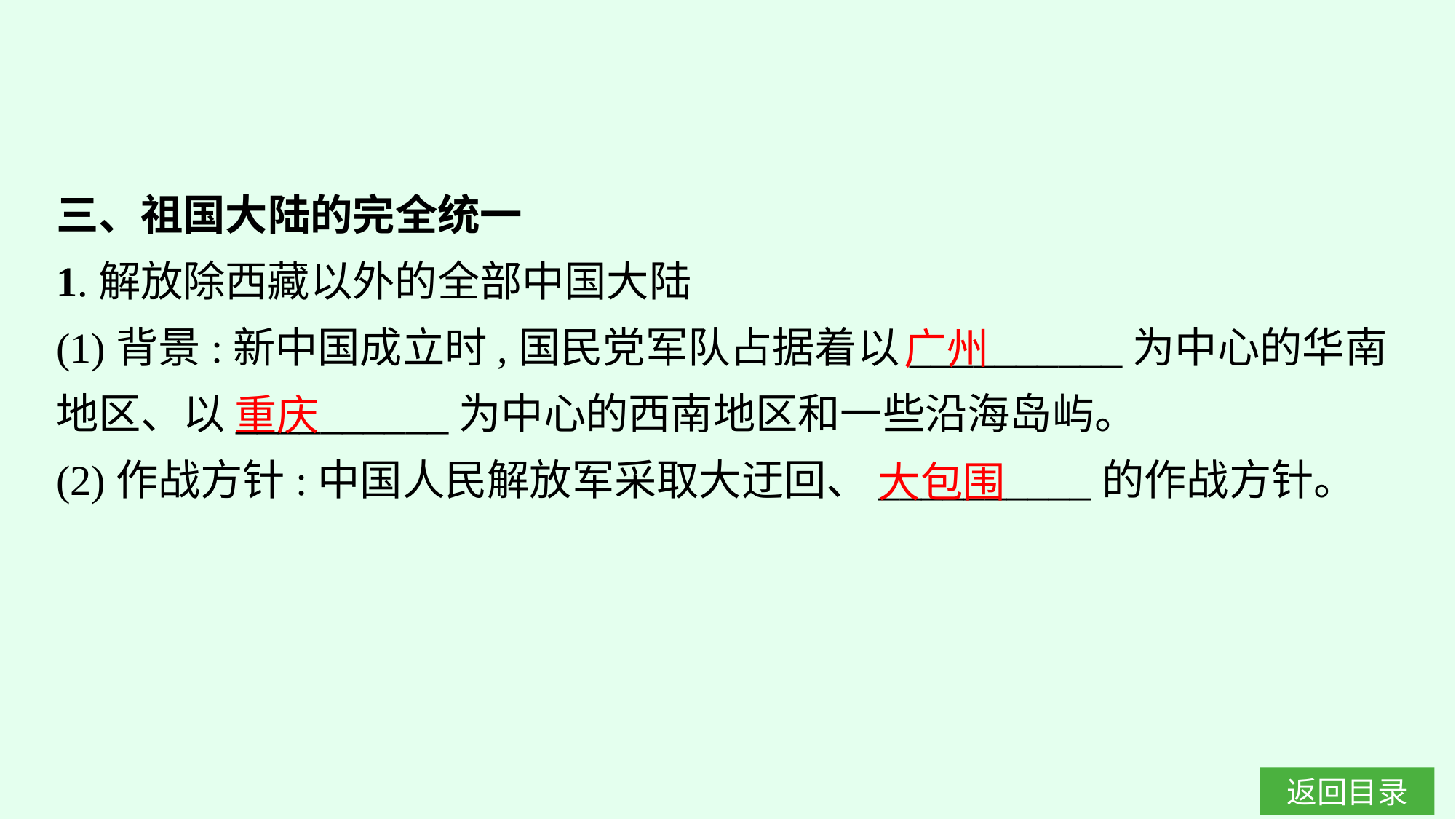

三、祖国大陆的完全统一
1.解放除西藏以外的全部中国大陆
(1)背景:新中国成立时,国民党军队占据着以__________为中心的华南地区、以__________为中心的西南地区和一些沿海岛屿。
(2)作战方针:中国人民解放军采取大迂回、__________的作战方针。
广州
重庆
大包围